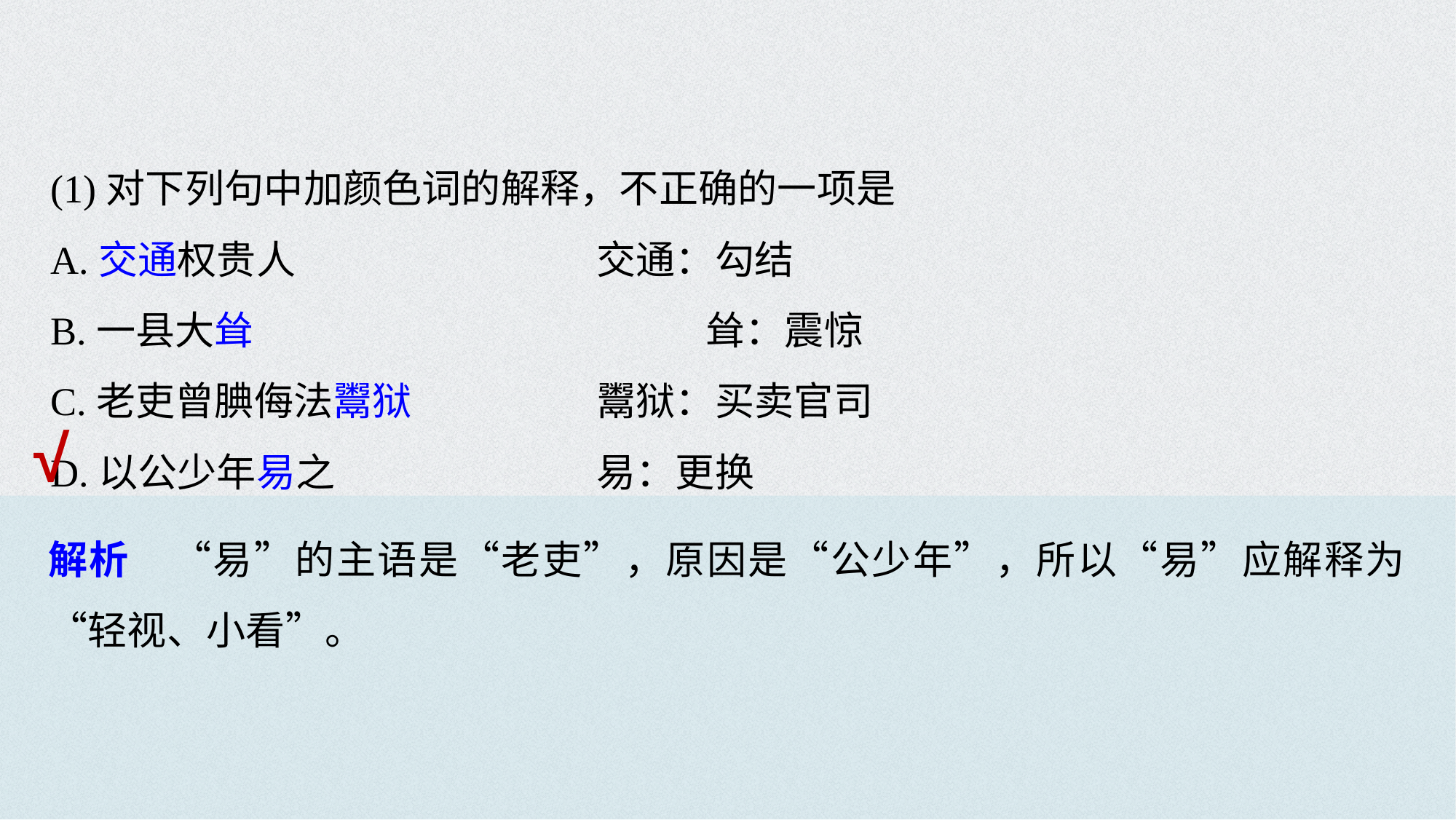

(1)对下列句中加颜色词的解释，不正确的一项是
A.交通权贵人　　　　　　	交通：勾结
B.一县大耸  				耸：震惊
C.老吏曾腆侮法鬻狱  		鬻狱：买卖官司
D.以公少年易之  			易：更换
√
解析　“易”的主语是“老吏”，原因是“公少年”，所以“易”应解释为“轻视、小看”。